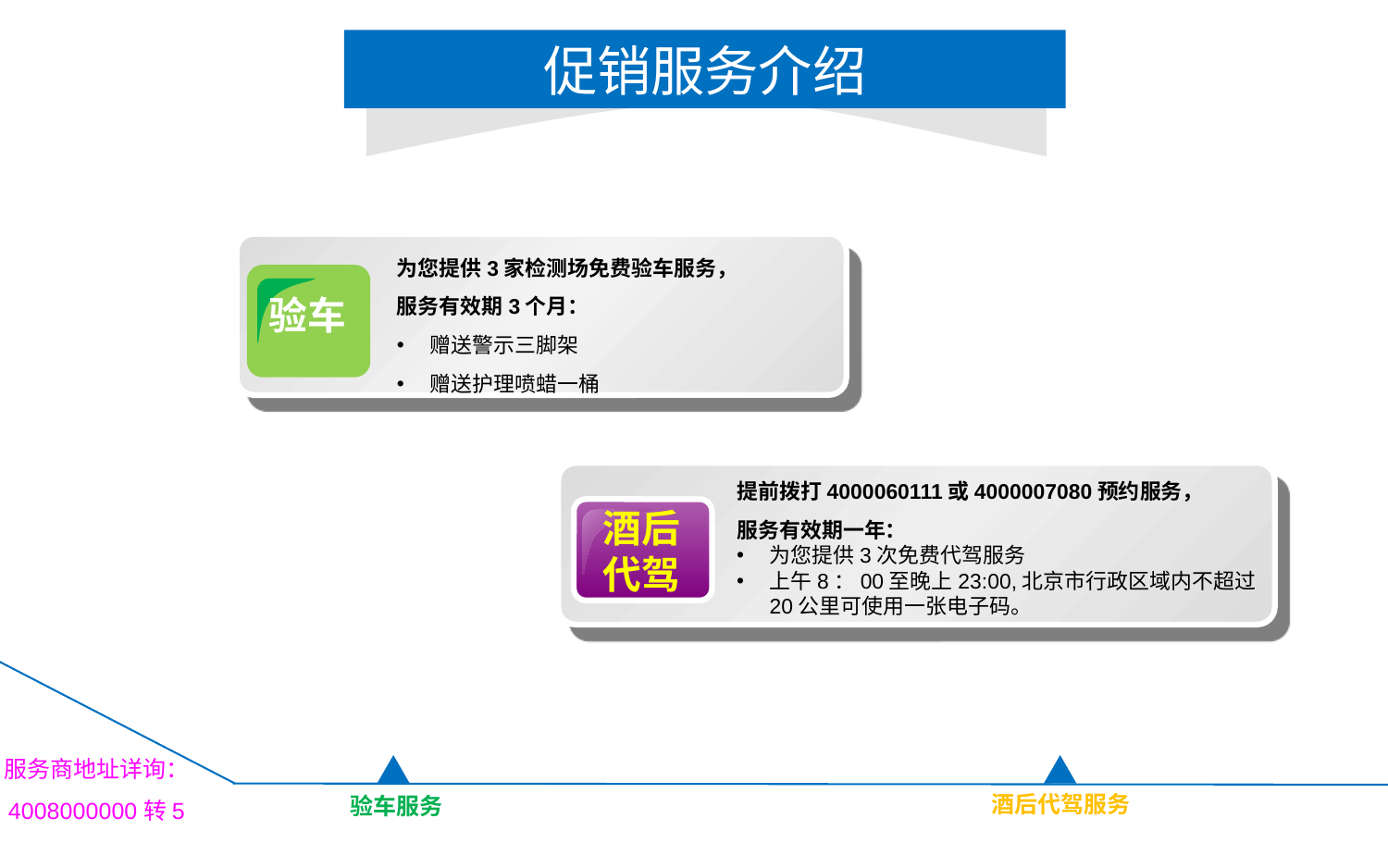

促销服务介绍

为您提供3家检测场免费验车服务，
服务有效期3个月：
赠送警示三脚架
赠送护理喷蜡一桶

验车
提前拨打4000060111或4000007080预约服务，
服务有效期一年：
为您提供3次免费代驾服务
上午8：00至晚上23:00,北京市行政区域内不超过20公里可使用一张电子码。

酒后
代驾

服务商地址详询：
4008000000转5

酒后代驾服务
验车服务